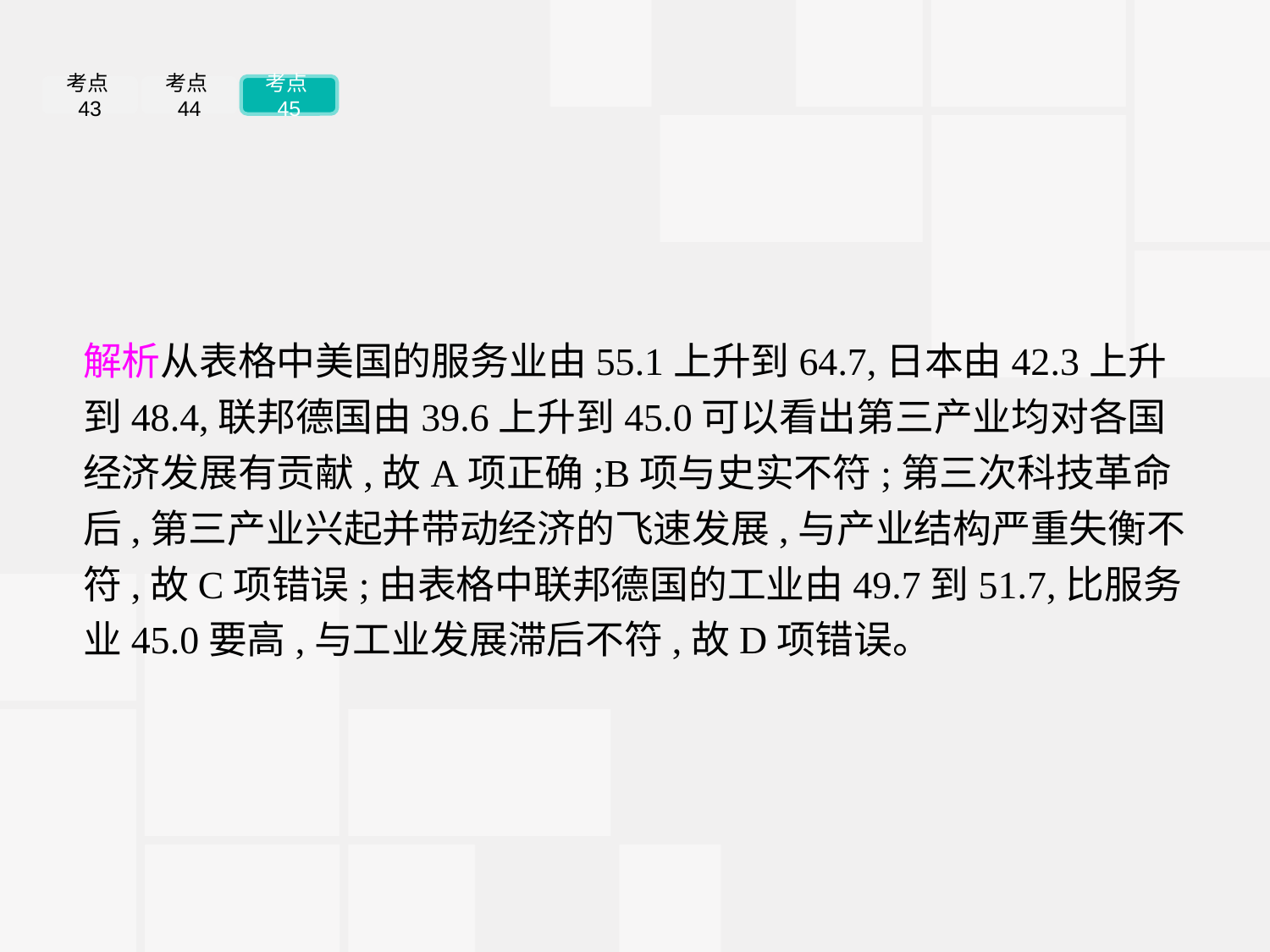

考点43
考点44
考点45
解析从表格中美国的服务业由55.1上升到64.7,日本由42.3上升到48.4,联邦德国由39.6上升到45.0可以看出第三产业均对各国经济发展有贡献,故A项正确;B项与史实不符;第三次科技革命后,第三产业兴起并带动经济的飞速发展,与产业结构严重失衡不符,故C项错误;由表格中联邦德国的工业由49.7到51.7,比服务业45.0要高,与工业发展滞后不符,故D项错误。